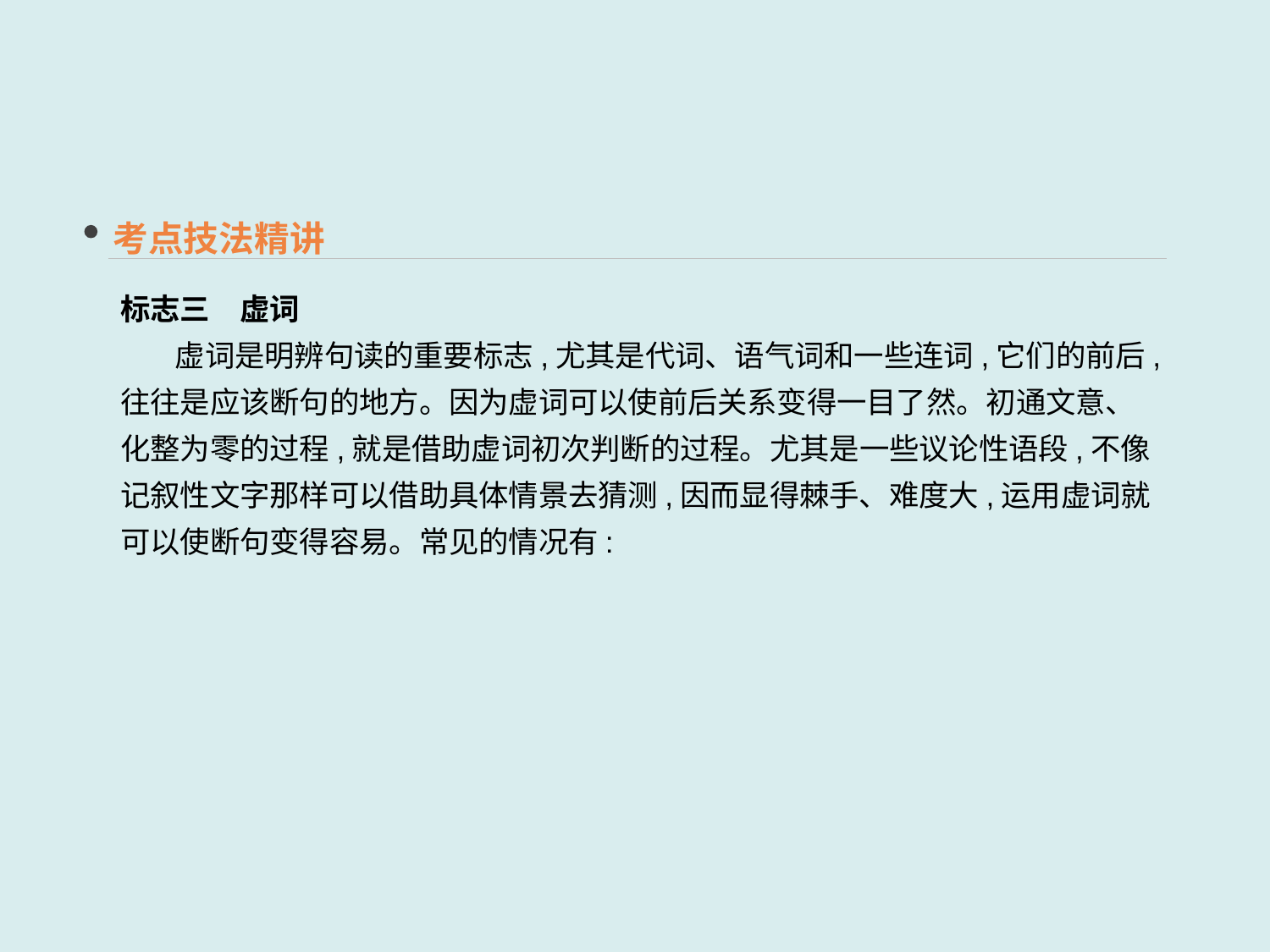

考点技法精讲

标志三　虚词
       虚词是明辨句读的重要标志,尤其是代词、语气词和一些连词,它们的前后,往往是应该断句的地方。因为虚词可以使前后关系变得一目了然。初通文意、化整为零的过程,就是借助虚词初次判断的过程。尤其是一些议论性语段,不像记叙性文字那样可以借助具体情景去猜测,因而显得棘手、难度大,运用虚词就可以使断句变得容易。常见的情况有: